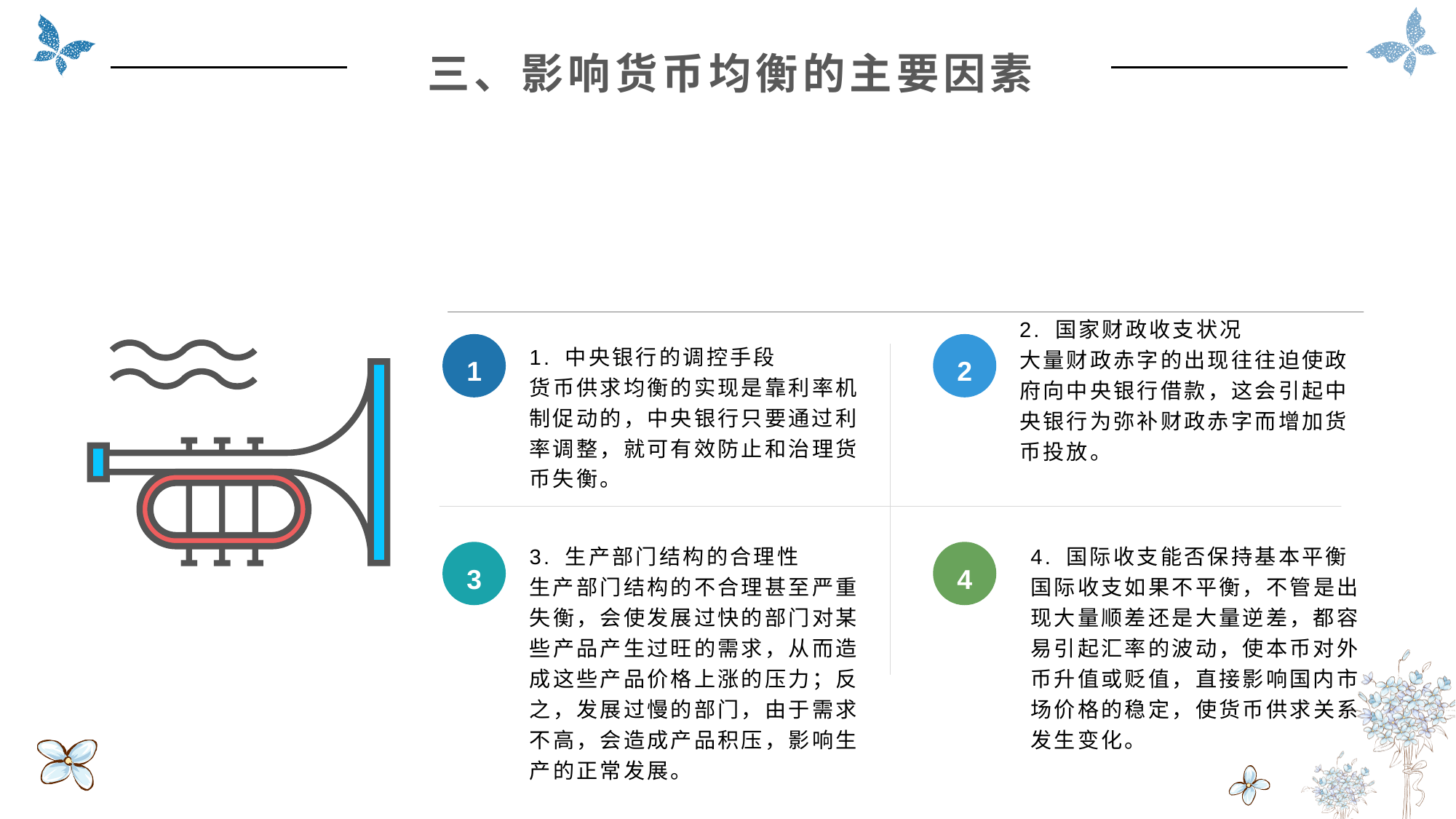

三、影响货币均衡的主要因素
2. 国家财政收支状况
大量财政赤字的出现往往迫使政府向中央银行借款，这会引起中央银行为弥补财政赤字而增加货币投放。
1
2

1. 中央银行的调控手段
货币供求均衡的实现是靠利率机制促动的，中央银行只要通过利率调整，就可有效防止和治理货币失衡。

3. 生产部门结构的合理性
生产部门结构的不合理甚至严重失衡，会使发展过快的部门对某些产品产生过旺的需求，从而造成这些产品价格上涨的压力；反之，发展过慢的部门，由于需求不高，会造成产品积压，影响生产的正常发展。
4. 国际收支能否保持基本平衡
国际收支如果不平衡，不管是出现大量顺差还是大量逆差，都容易引起汇率的波动，使本币对外币升值或贬值，直接影响国内市场价格的稳定，使货币供求关系发生变化。
3
4